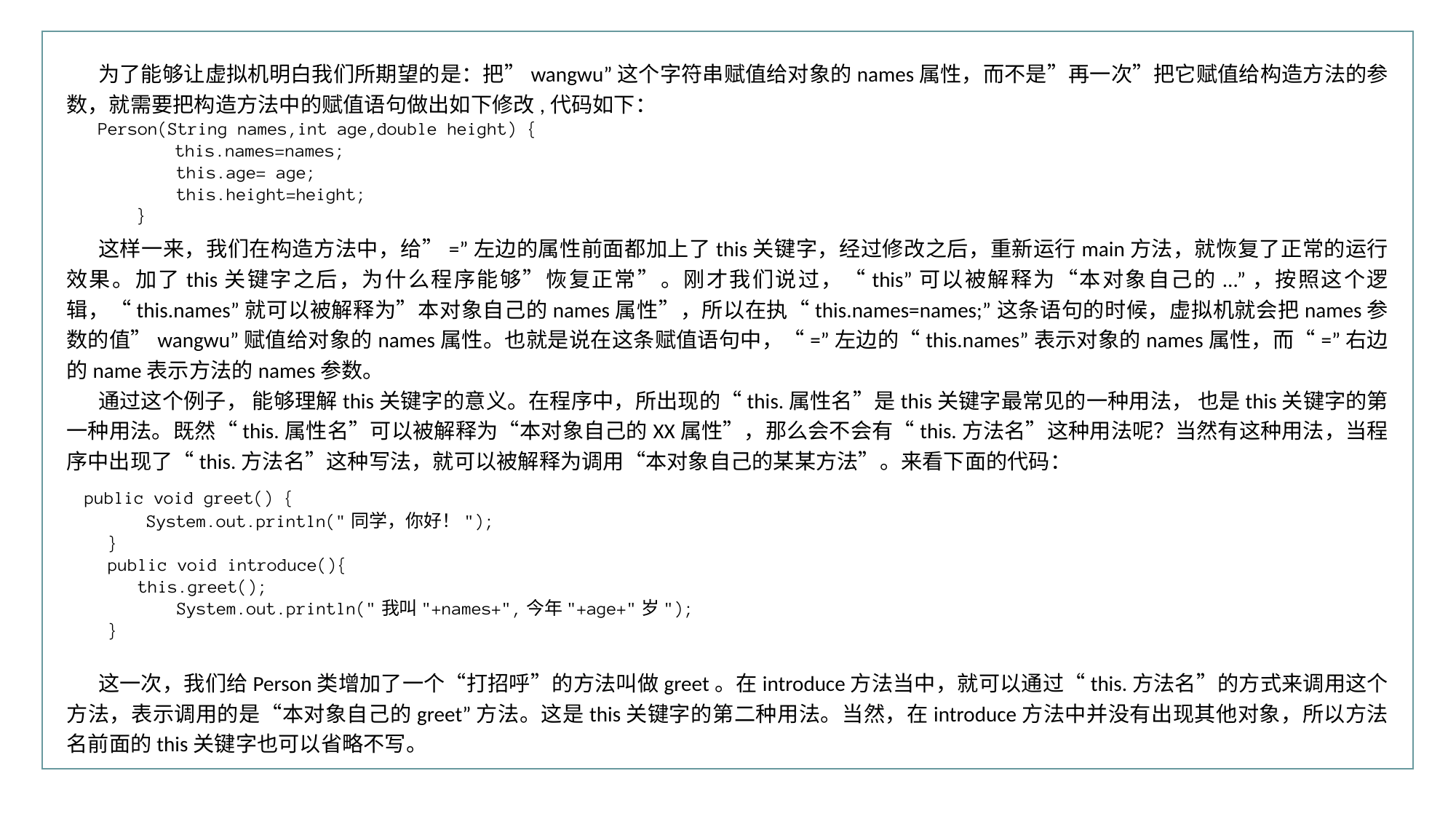

行业PPT模板http://www.XX.com/hangye/

为了能够让虚拟机明白我们所期望的是：把”wangwu”这个字符串赋值给对象的names属性，而不是”再一次”把它赋值给构造方法的参数，就需要把构造方法中的赋值语句做出如下修改,代码如下：
Person(String names,int age,double height) {
    	this.names=names;
        this.age= age;
        this.height=height;
    }
这样一来，我们在构造方法中，给”=”左边的属性前面都加上了this关键字，经过修改之后，重新运行main方法，就恢复了正常的运行效果。加了this关键字之后，为什么程序能够”恢复正常”。刚才我们说过，“this”可以被解释为“本对象自己的...”，按照这个逻辑，“this.names”就可以被解释为”本对象自己的names属性”，所以在执“this.names=names;”这条语句的时候，虚拟机就会把names参数的值”wangwu”赋值给对象的names属性。也就是说在这条赋值语句中，“=”左边的“this.names”表示对象的names属性，而“=”右边的name表示方法的names参数。
通过这个例子， 能够理解this关键字的意义。在程序中，所出现的“this.属性名”是this关键字最常见的一种用法， 也是this关键字的第一种用法。既然“this.属性名”可以被解释为“本对象自己的XX属性”，那么会不会有“this.方法名”这种用法呢？当然有这种用法，当程序中出现了“this.方法名”这种写法，就可以被解释为调用“本对象自己的某某方法”。来看下面的代码：
 public void greet() {
    	System.out.println("同学，你好！");
    }
    public void introduce(){
       this.greet();
	   System.out.println("我叫"+names+",今年"+age+"岁");
    }
这一次，我们给Person类增加了一个“打招呼”的方法叫做greet。在introduce方法当中，就可以通过“this.方法名”的方式来调用这个方法，表示调用的是“本对象自己的greet”方法。这是this关键字的第二种用法。当然，在introduce方法中并没有出现其他对象，所以方法名前面的this关键字也可以省略不写。